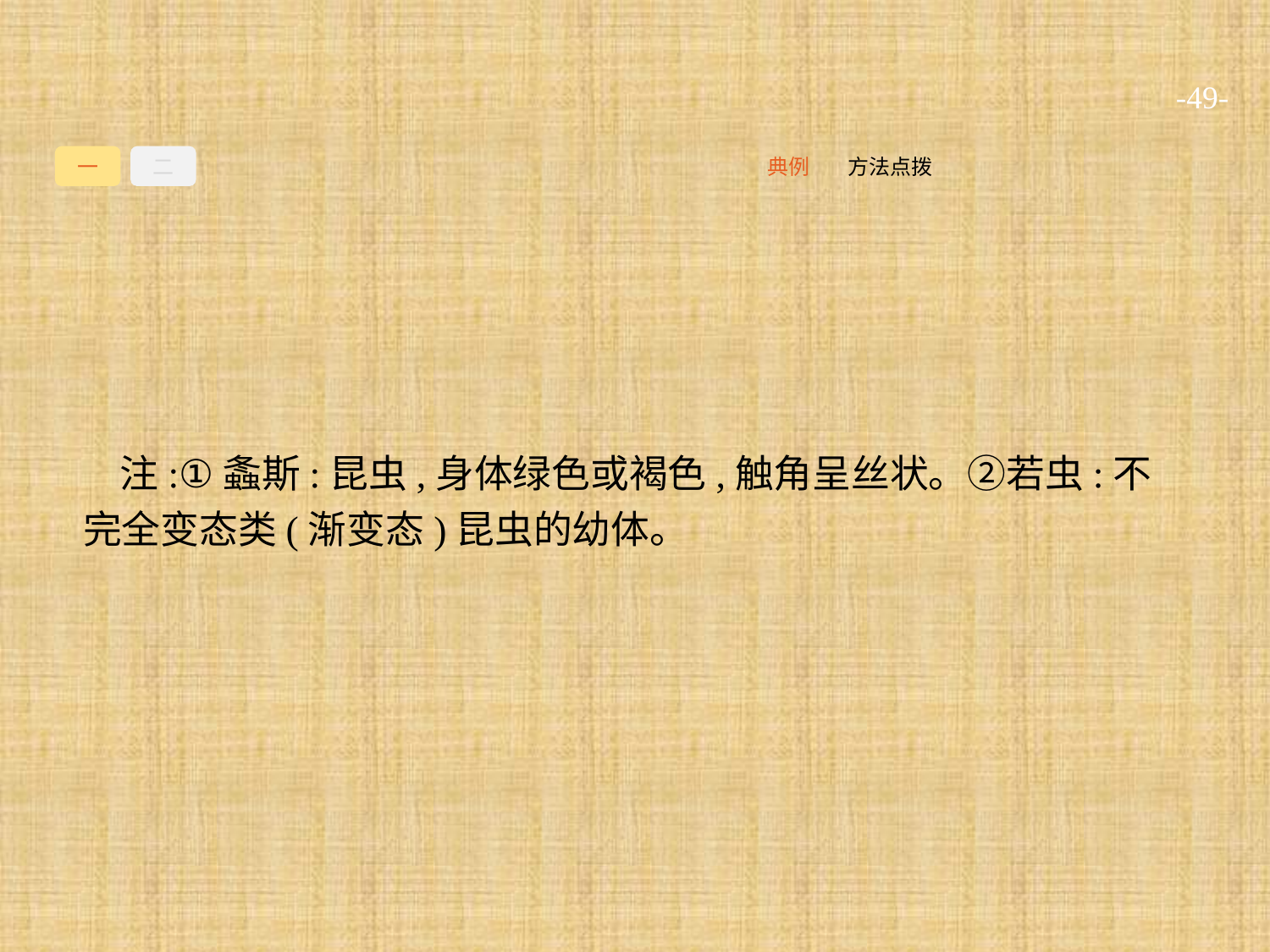

-49-
一
二
方法点拨
典例
注:①螽斯:昆虫,身体绿色或褐色,触角呈丝状。②若虫:不完全变态类(渐变态)昆虫的幼体。